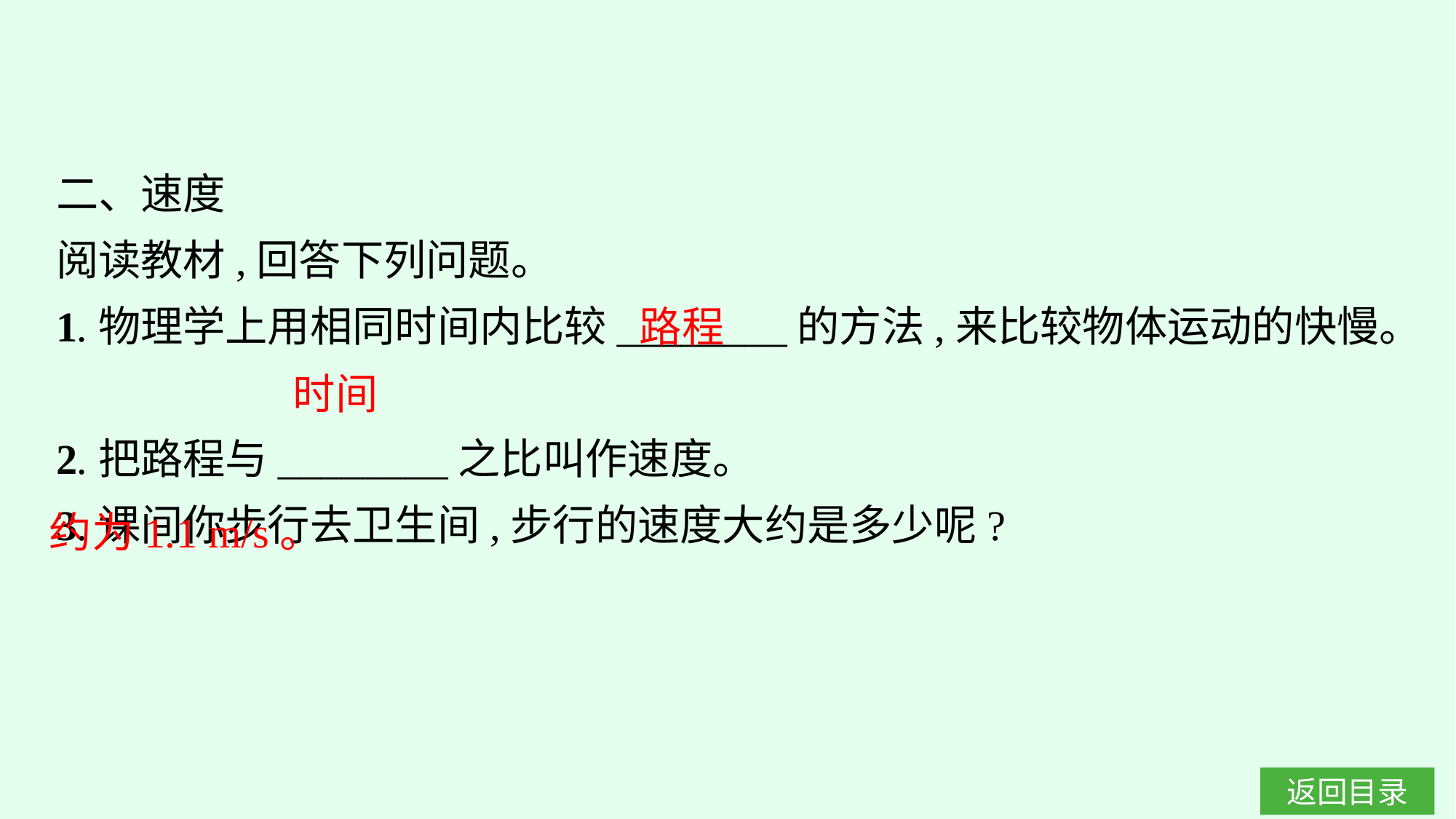

二、速度
阅读教材,回答下列问题。
1.物理学上用相同时间内比较________的方法,来比较物体运动的快慢。
2.把路程与________之比叫作速度。
3.课间你步行去卫生间,步行的速度大约是多少呢?
路程
时间
约为1.1 m/s。